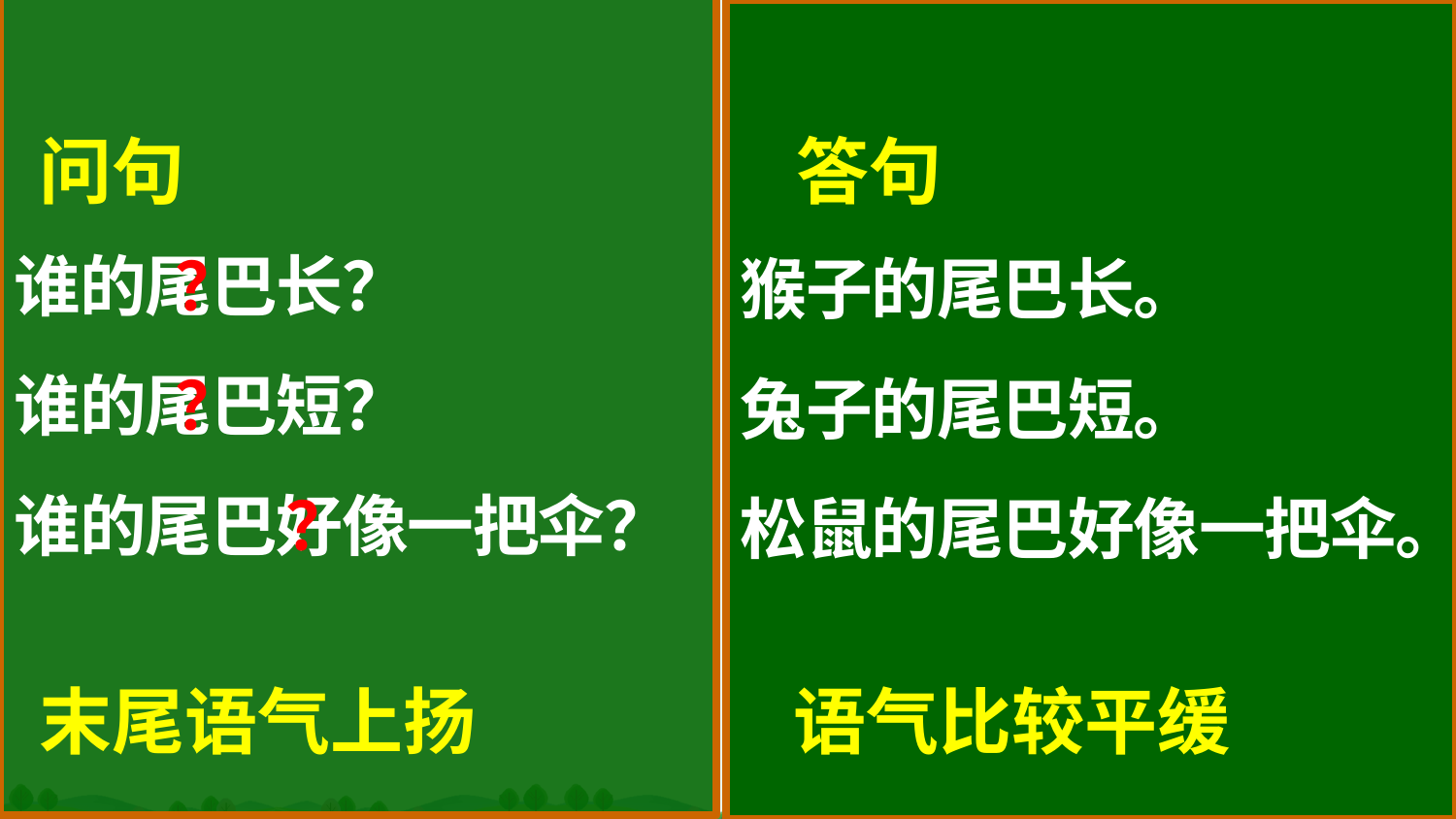

猴子的尾巴长。
兔子的尾巴短。
松鼠的尾巴好像一把伞。

谁的尾巴长？
谁的尾巴短？
谁的尾巴好像一把伞？

          ？
          ？
                  ？
问句
答句
末尾语气上扬
语气比较平缓